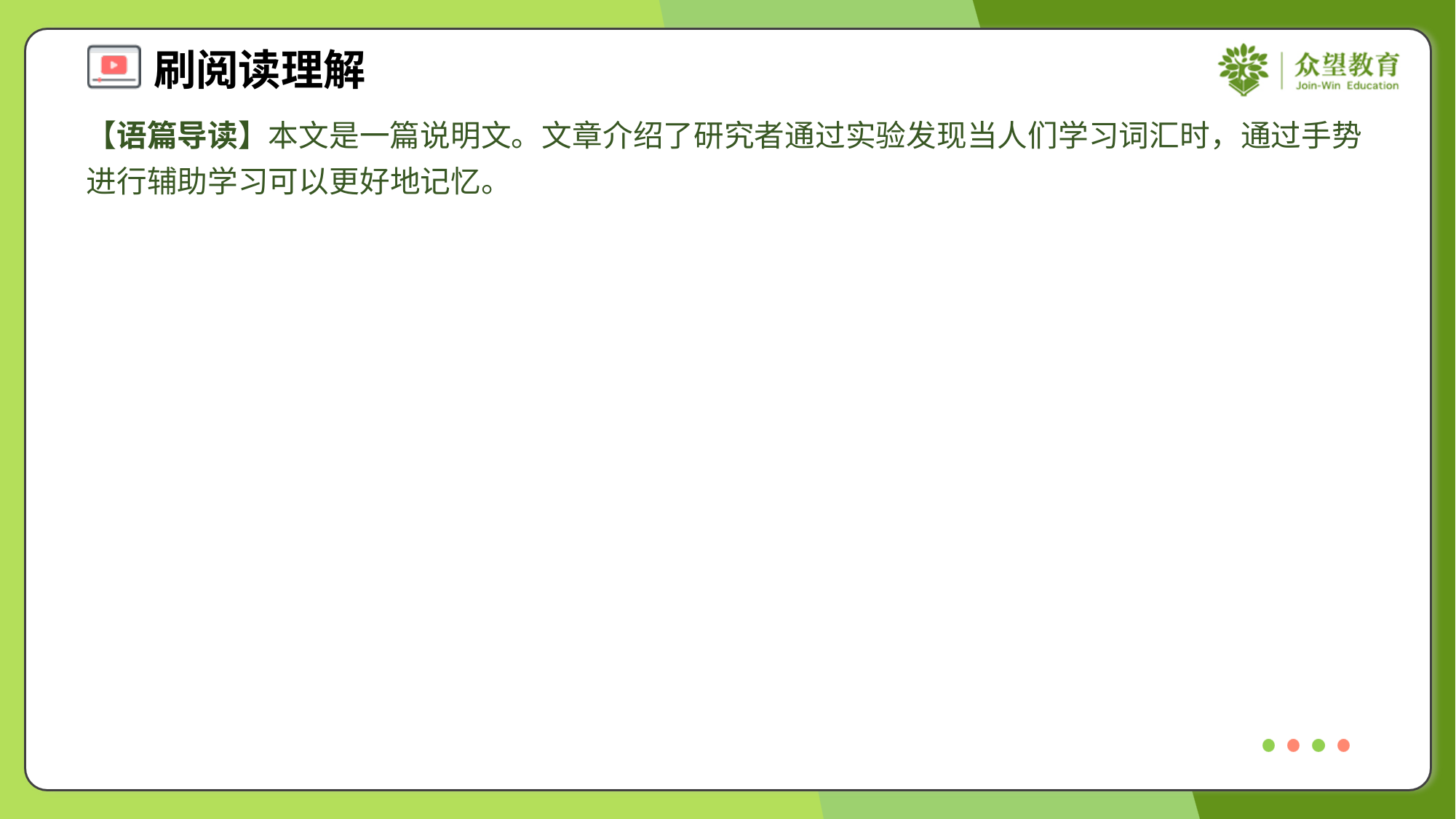

【语篇导读】本文是一篇说明文。文章介绍了研究者通过实验发现当人们学习词汇时，通过手势进行辅助学习可以更好地记忆。